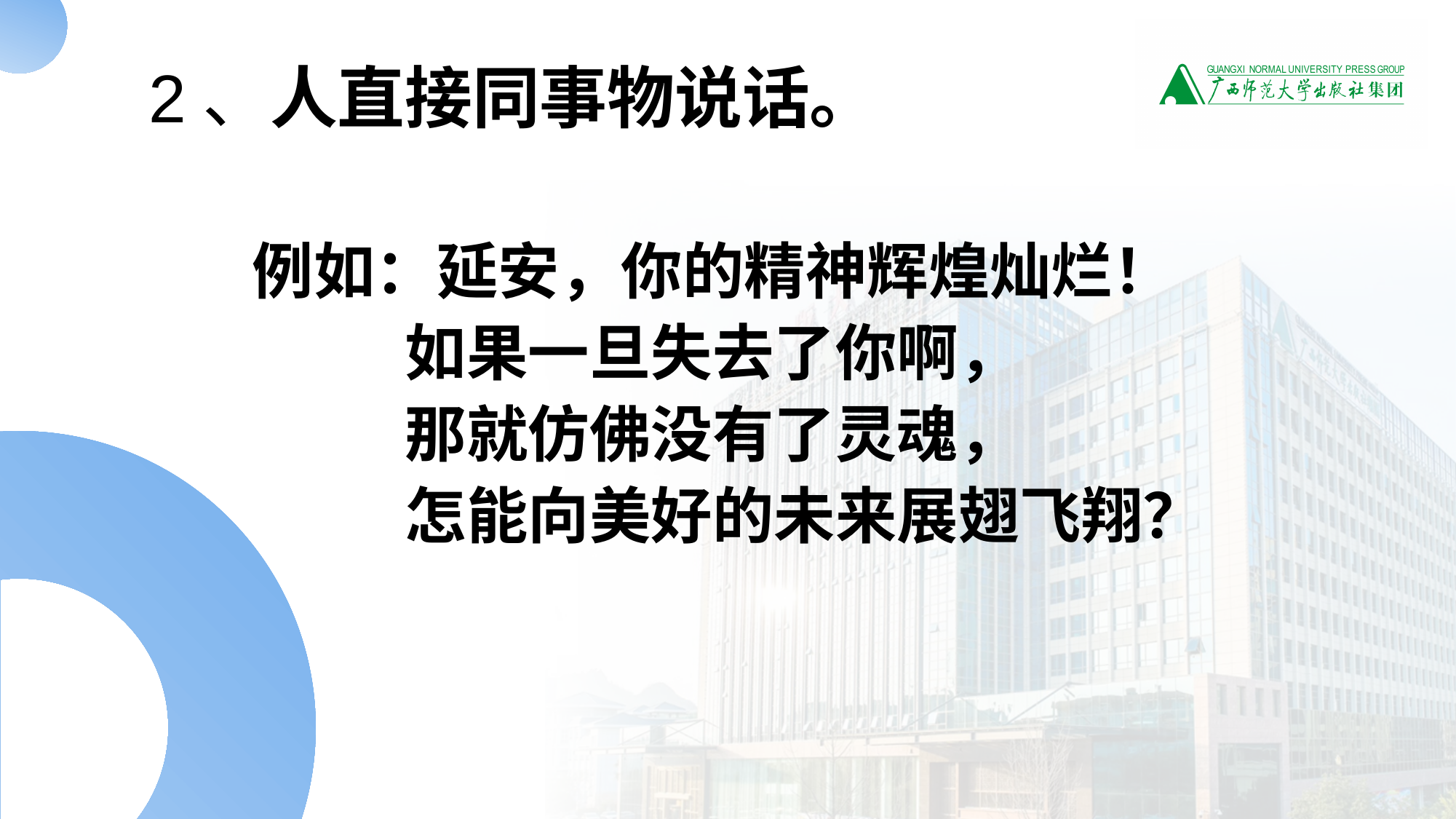

# 2、人直接同事物说话。
       例如：延安，你的精神辉煌灿烂！
                 如果一旦失去了你啊，
                 那就仿佛没有了灵魂，
                 怎能向美好的未来展翅飞翔？